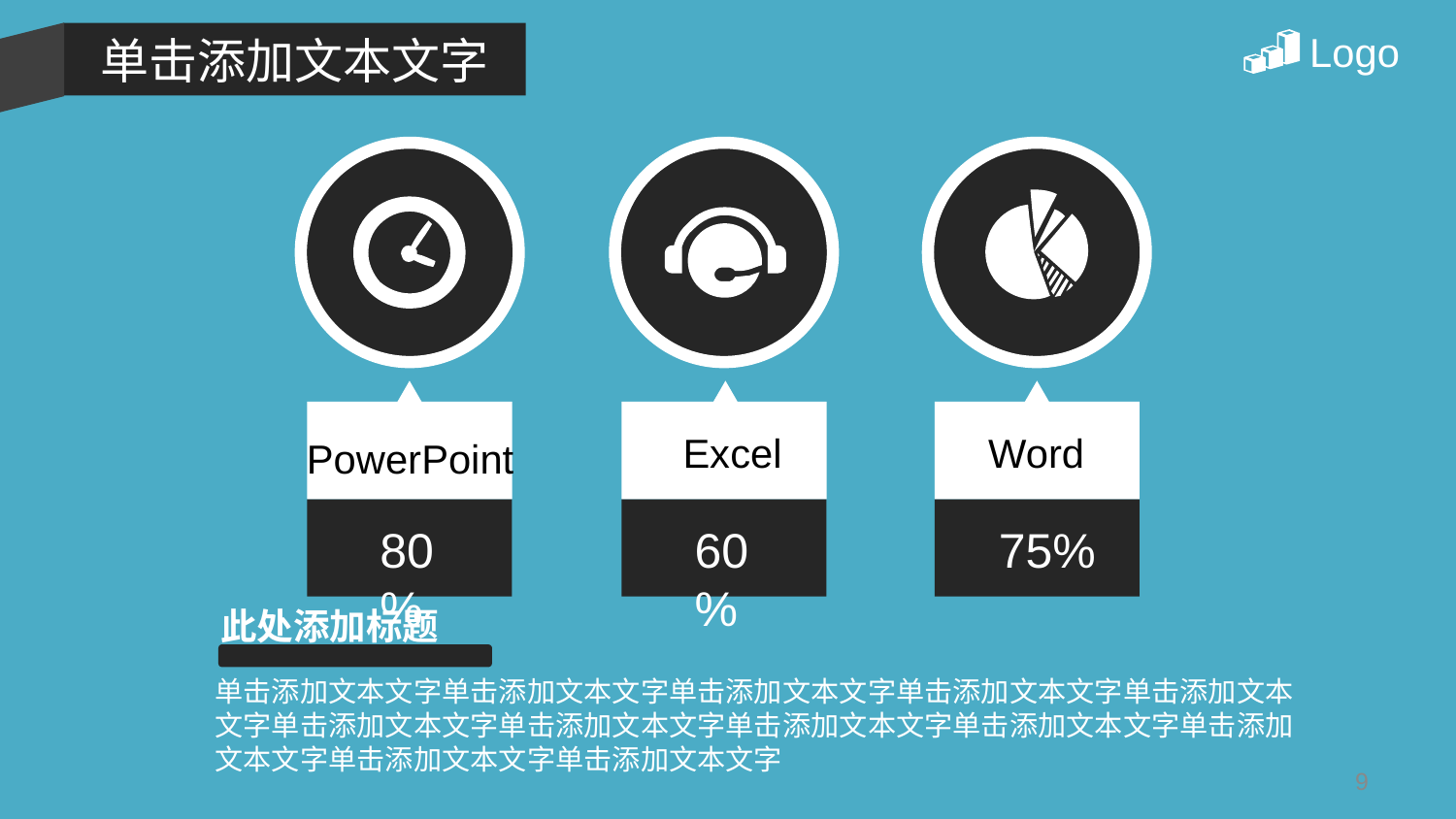

Logo
单击添加文本文字

PowerPoint

80%

Excel

60%

Word

75%
此处添加标题

单击添加文本文字单击添加文本文字单击添加文本文字单击添加文本文字单击添加文本文字单击添加文本文字单击添加文本文字单击添加文本文字单击添加文本文字单击添加文本文字单击添加文本文字单击添加文本文字
9